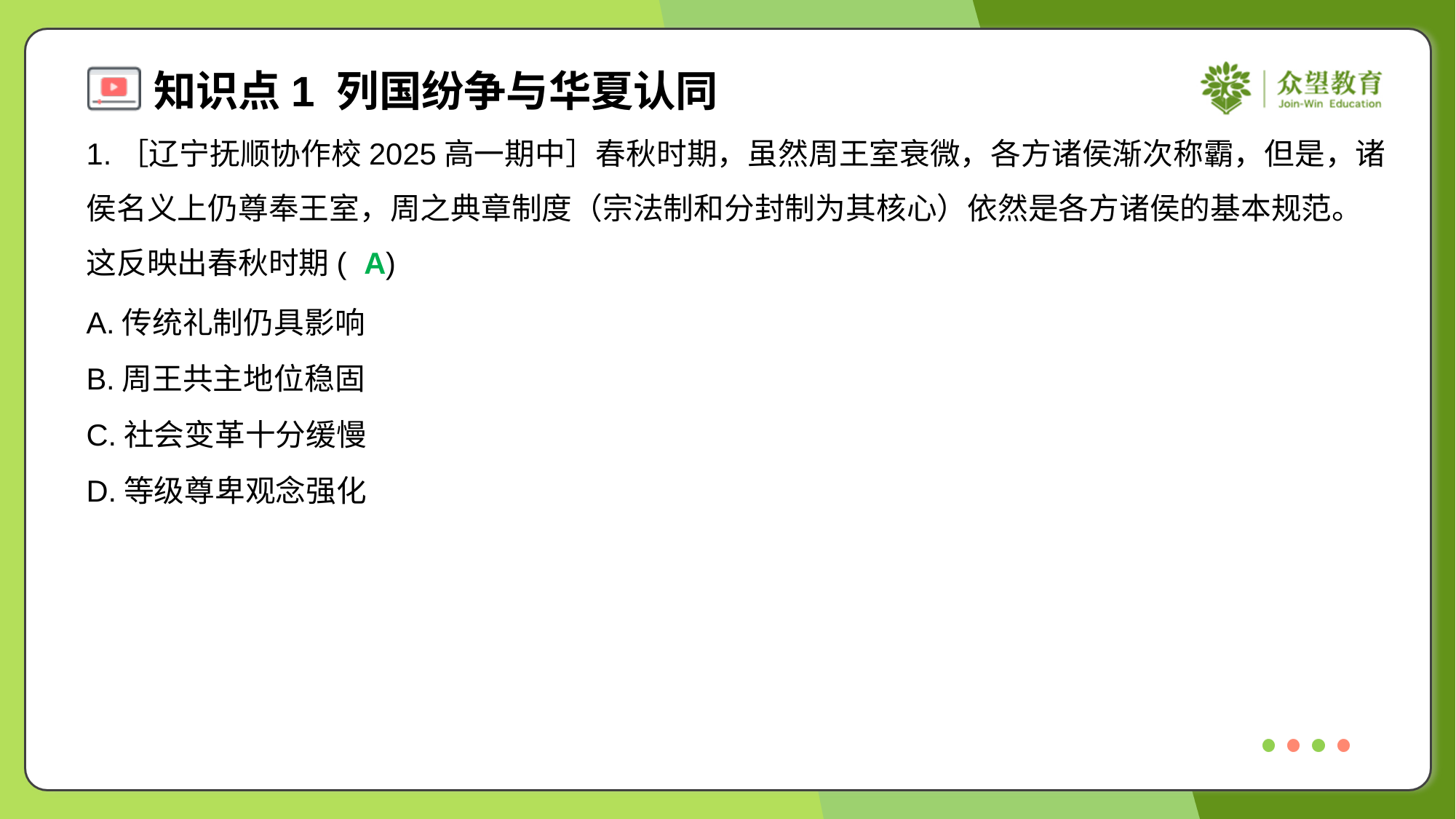

1.［辽宁抚顺协作校2025高一期中］春秋时期，虽然周王室衰微，各方诸侯渐次称霸，但是，诸
侯名义上仍尊奉王室，周之典章制度（宗法制和分封制为其核心）依然是各方诸侯的基本规范。
这反映出春秋时期(     )
A
A.传统礼制仍具影响
B.周王共主地位稳固
C.社会变革十分缓慢
D.等级尊卑观念强化